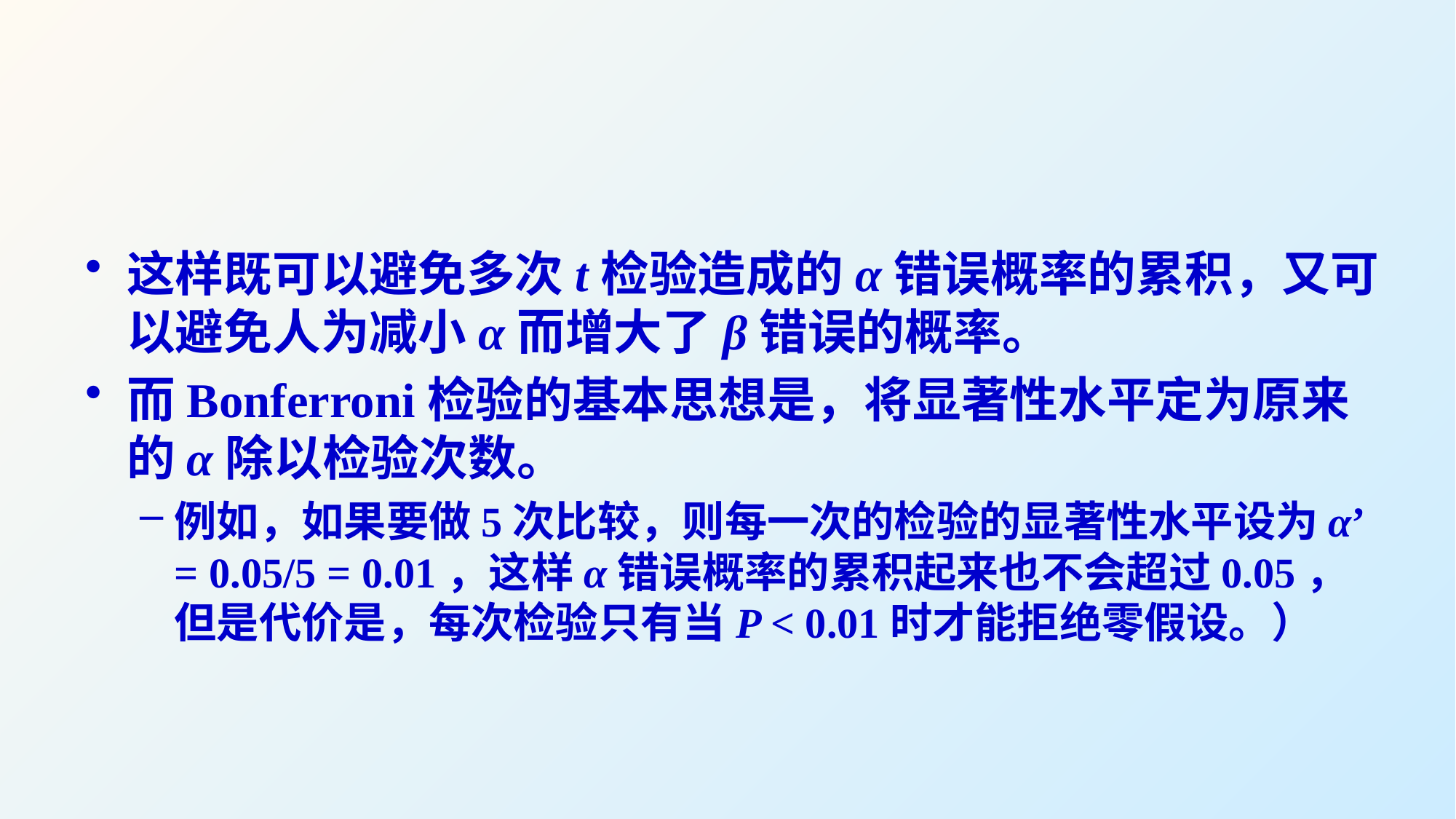

#
这样既可以避免多次t检验造成的α错误概率的累积，又可以避免人为减小α而增大了β错误的概率。
而Bonferroni检验的基本思想是，将显著性水平定为原来的α除以检验次数。
例如，如果要做5次比较，则每一次的检验的显著性水平设为α’ = 0.05/5 = 0.01，这样α错误概率的累积起来也不会超过0.05，但是代价是，每次检验只有当P < 0.01时才能拒绝零假设。）